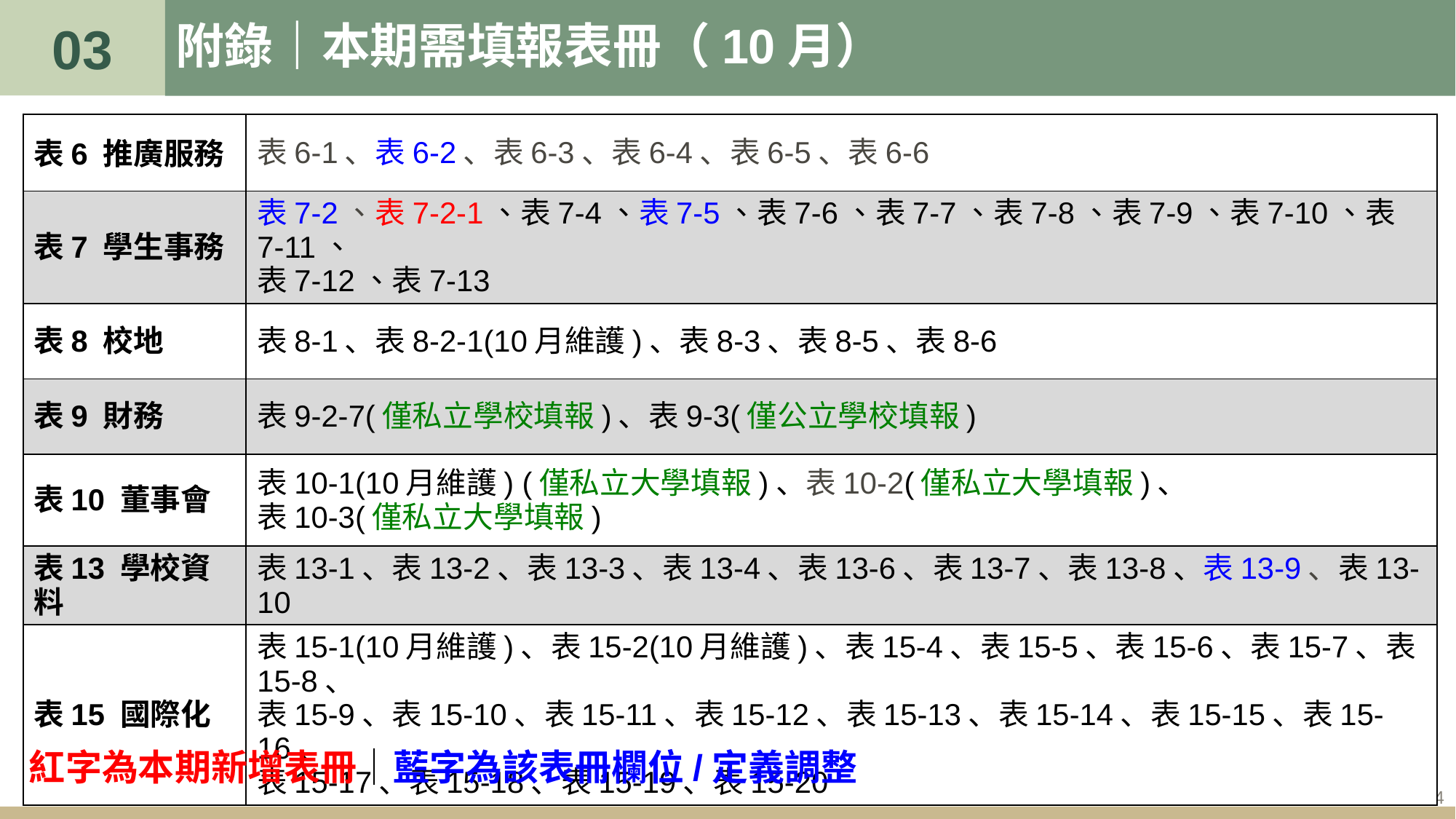

03
# 附錄｜本期需填報表冊（10月）
| 表6 推廣服務 | 表6-1、表6-2、表6-3、表6-4、表6-5、表6-6 |
| --- | --- |
| 表7 學生事務 | 表7-2、表7-2-1、表7-4、表7-5、表7-6、表7-7、表7-8、表7-9、表7-10、表7-11、 表7-12、表7-13 |
| 表8 校地 | 表8-1、表8-2-1(10月維護)、表8-3、表8-5、表8-6 |
| 表9 財務 | 表9-2-7(僅私立學校填報)、表9-3(僅公立學校填報) |
| 表10 董事會 | 表10-1(10月維護) (僅私立大學填報)、表10-2(僅私立大學填報)、 表10-3(僅私立大學填報) |
| 表13 學校資料 | 表13-1、表13-2、表13-3、表13-4、表13-6、表13-7、表13-8、表13-9、表13-10 |
| 表15 國際化 | 表15-1(10月維護)、表15-2(10月維護)、表15-4、表15-5、表15-6、表15-7、表15-8、 表15-9、表15-10、表15-11、表15-12、表15-13、表15-14、表15-15、表15-16、 表15-17、表15-18、表15-19、表15-20 |
紅字為本期新增表冊｜藍字為該表冊欄位/定義調整
54